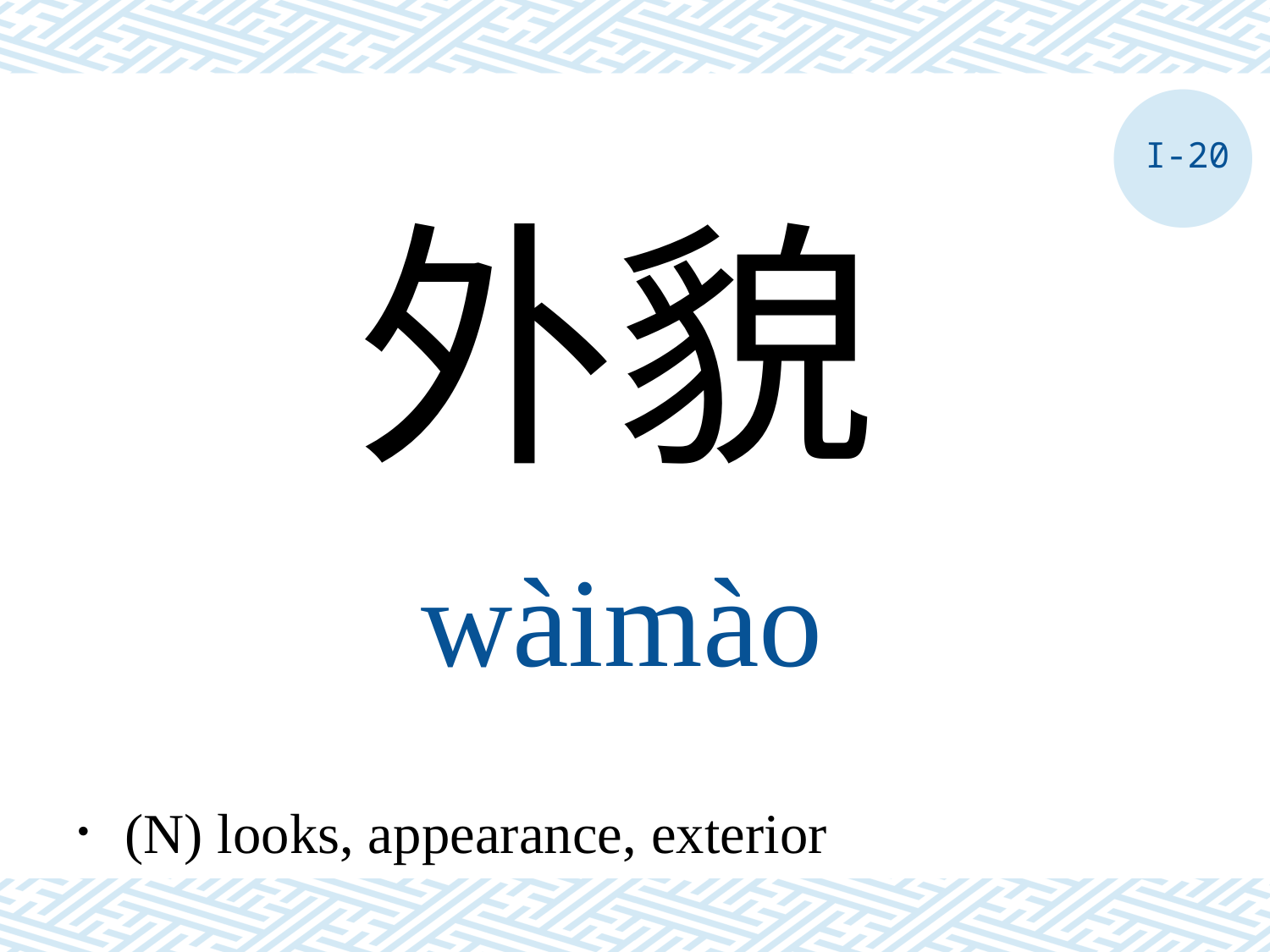

I-20

外貌
wàimào
．(N) looks, appearance, exterior